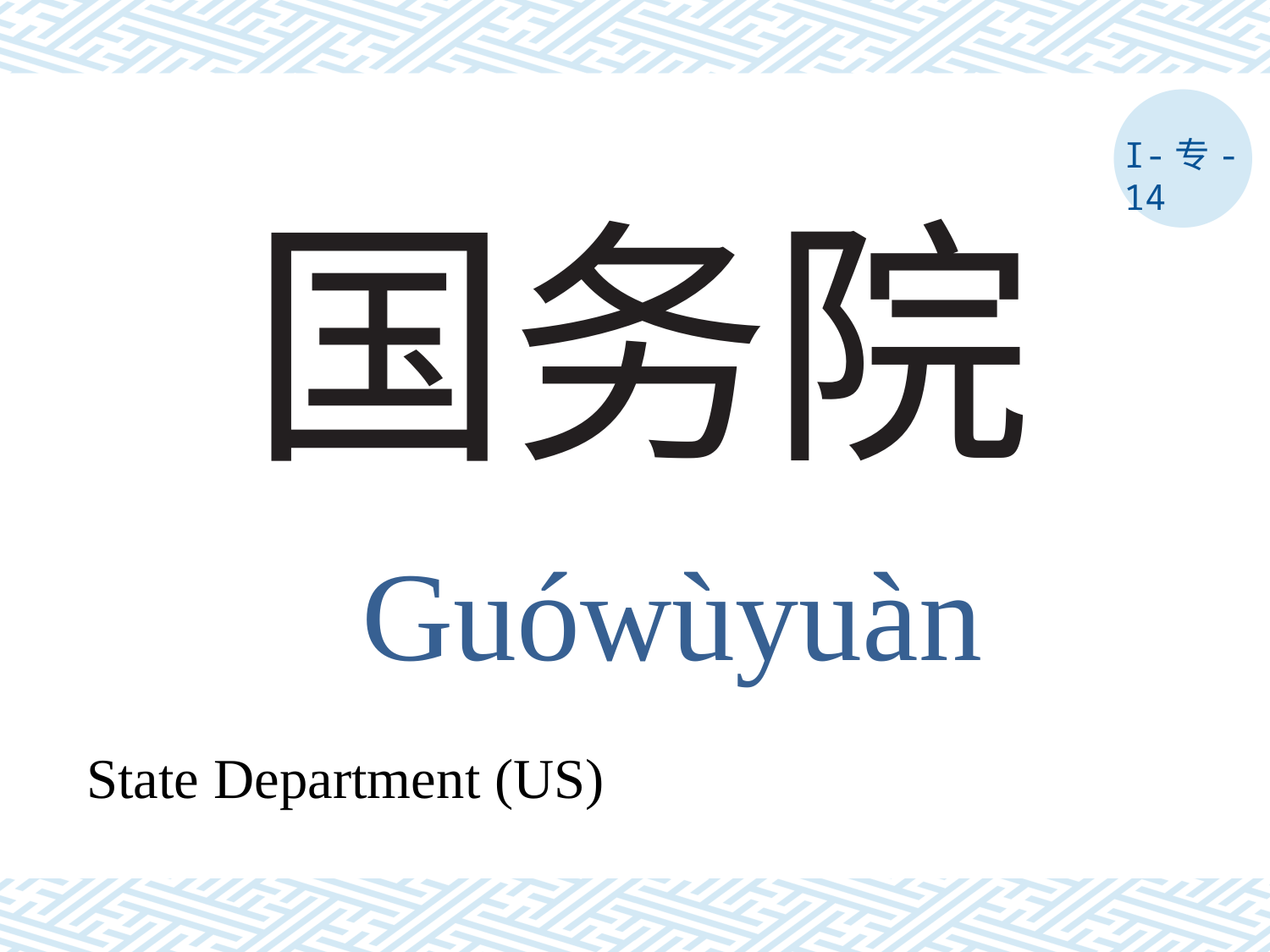

I-专-14

# 国务院
Guówùyuàn
State Department (US)